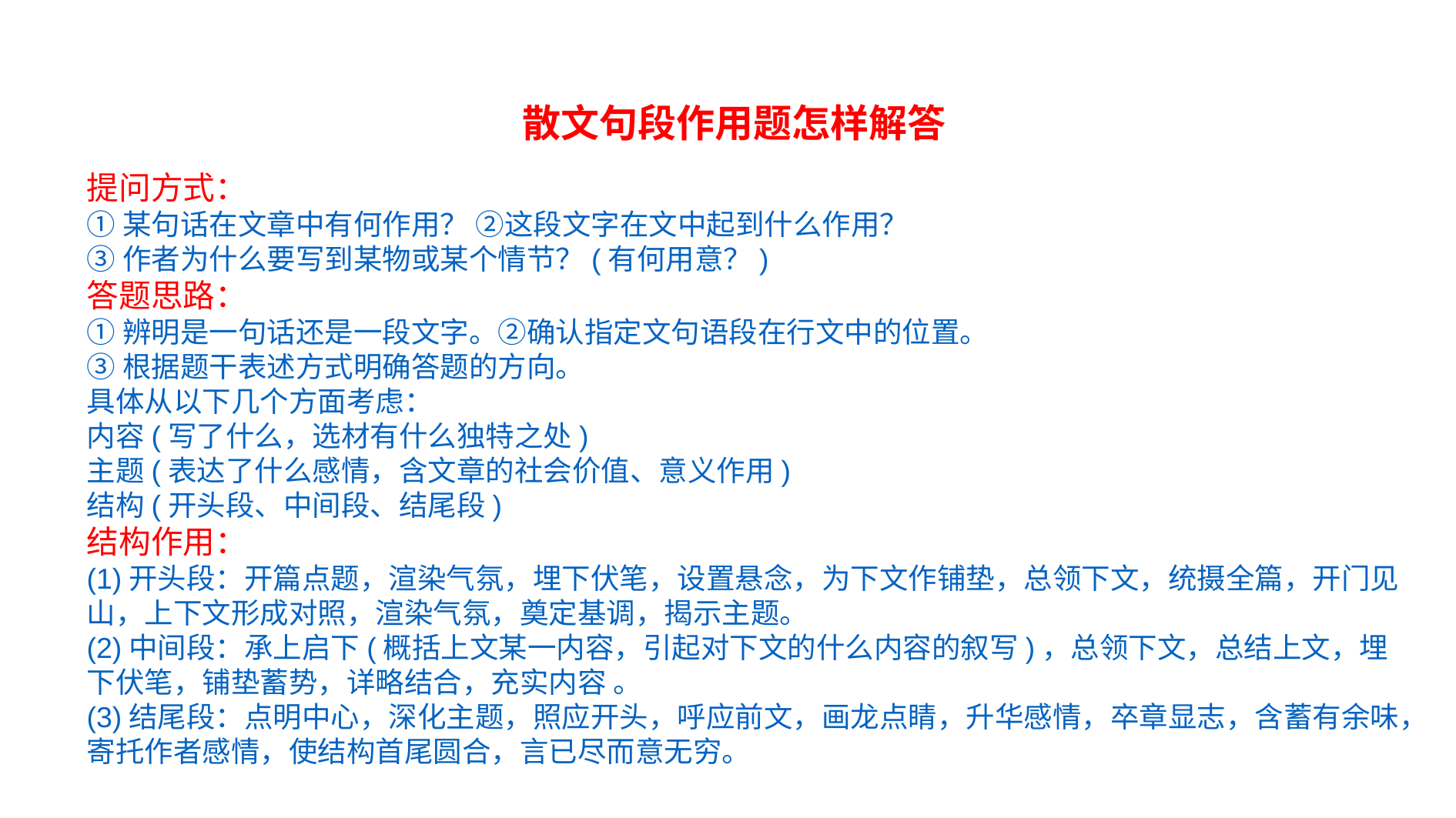

散文句段作用题怎样解答
提问方式：
①某句话在文章中有何作用？ ②这段文字在文中起到什么作用？
③作者为什么要写到某物或某个情节？(有何用意？)
答题思路：
①辨明是一句话还是一段文字。②确认指定文句语段在行文中的位置。
③根据题干表述方式明确答题的方向。
具体从以下几个方面考虑：
内容(写了什么，选材有什么独特之处)
主题(表达了什么感情，含文章的社会价值、意义作用)
结构(开头段、中间段、结尾段)
结构作用：
(1)开头段：开篇点题，渲染气氛，埋下伏笔，设置悬念，为下文作铺垫，总领下文，统摄全篇，开门见山，上下文形成对照，渲染气氛，奠定基调，揭示主题。
(2)中间段：承上启下(概括上文某一内容，引起对下文的什么内容的叙写)，总领下文，总结上文，埋下伏笔，铺垫蓄势，详略结合，充实内容 。
(3)结尾段：点明中心，深化主题，照应开头，呼应前文，画龙点睛，升华感情，卒章显志，含蓄有余味，寄托作者感情，使结构首尾圆合，言已尽而意无穷。